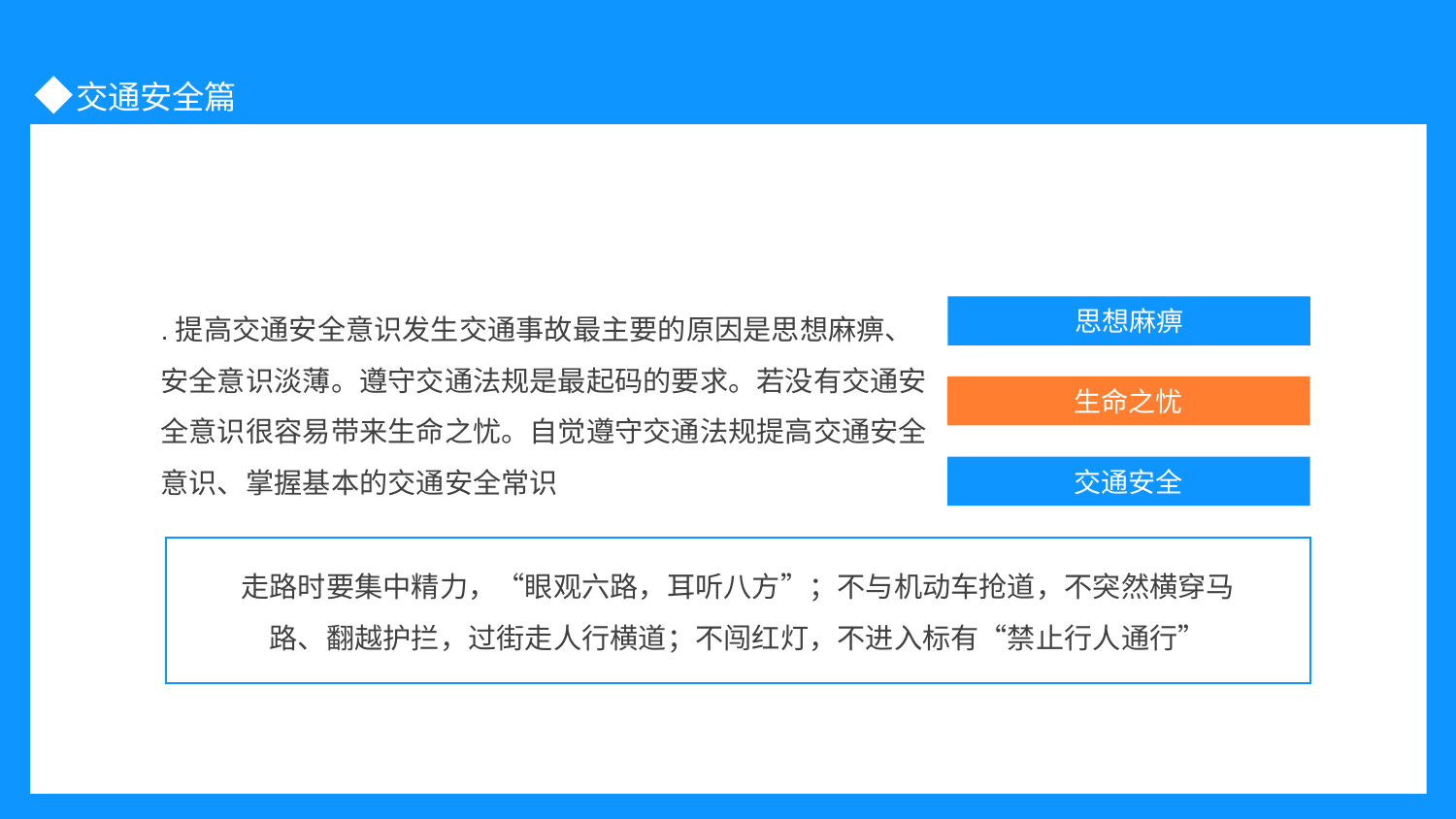

.提高交通安全意识发生交通事故最主要的原因是思想麻痹、安全意识淡薄。遵守交通法规是最起码的要求。若没有交通安全意识很容易带来生命之忧。自觉遵守交通法规提高交通安全意识、掌握基本的交通安全常识
思想麻痹
生命之忧
交通安全

走路时要集中精力，“眼观六路，耳听八方”；不与机动车抢道，不突然横穿马路、翻越护拦，过街走人行横道；不闯红灯，不进入标有“禁止行人通行”